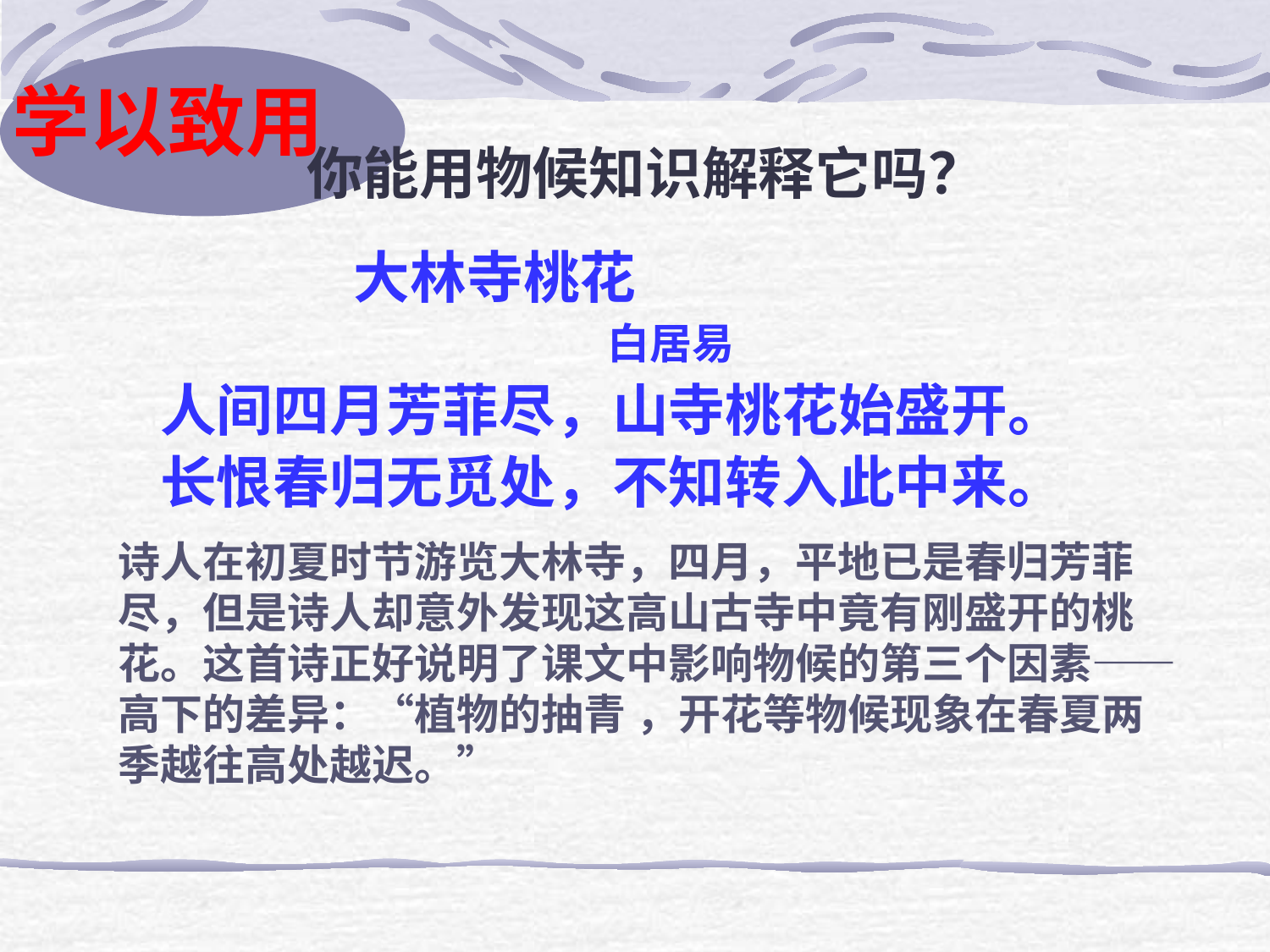

# 你能用物候知识解释它吗？
学以致用
                  大林寺桃花
                                   白居易
   人间四月芳菲尽，山寺桃花始盛开。
   长恨春归无觅处，不知转入此中来。

诗人在初夏时节游览大林寺，四月，平地已是春归芳菲尽，但是诗人却意外发现这高山古寺中竟有刚盛开的桃花。这首诗正好说明了课文中影响物候的第三个因素——高下的差异：“植物的抽青 ，开花等物候现象在春夏两季越往高处越迟。”